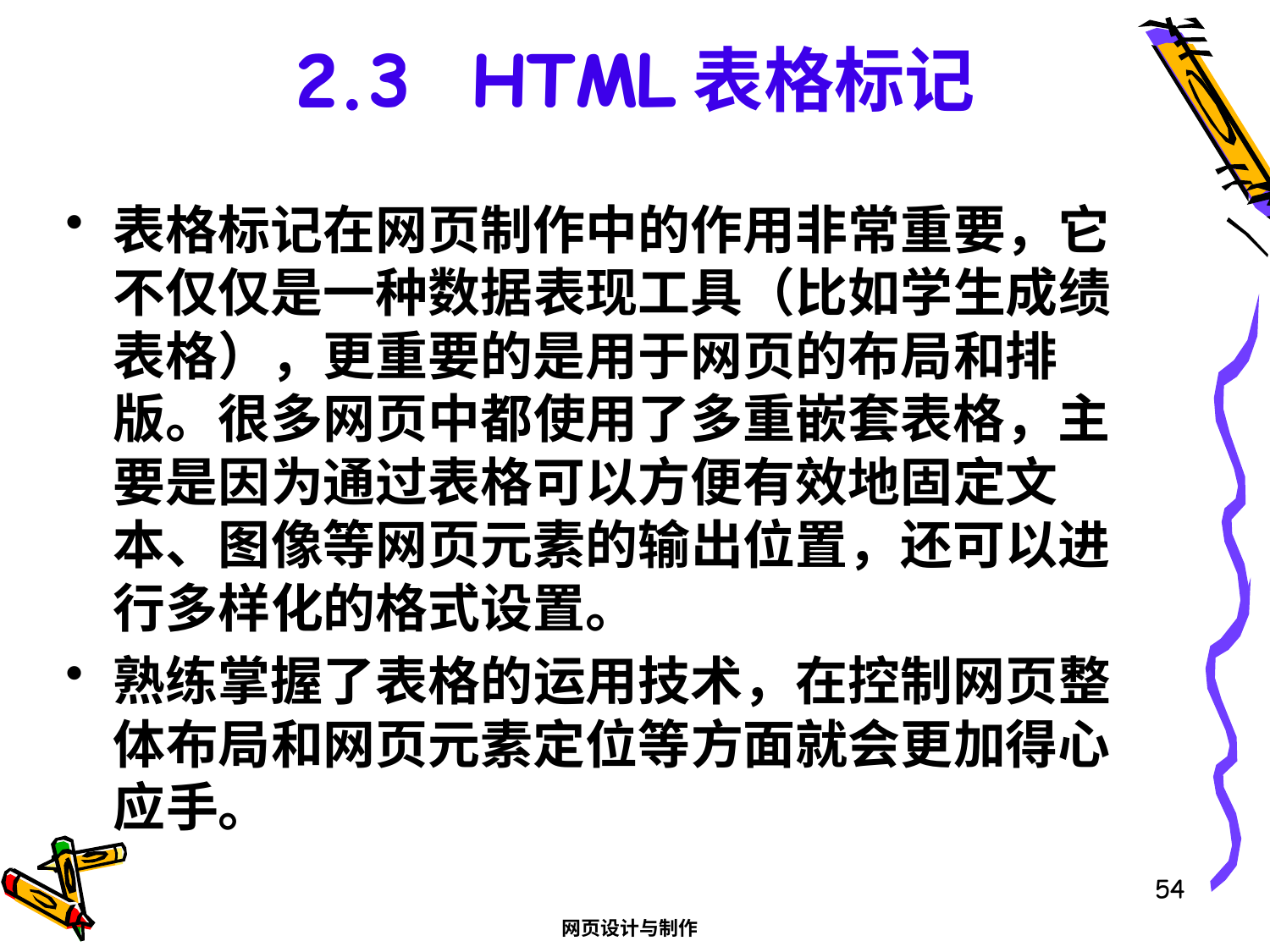

# 2.3  HTML表格标记
表格标记在网页制作中的作用非常重要，它不仅仅是一种数据表现工具（比如学生成绩表格），更重要的是用于网页的布局和排版。很多网页中都使用了多重嵌套表格，主要是因为通过表格可以方便有效地固定文本、图像等网页元素的输出位置，还可以进行多样化的格式设置。
熟练掌握了表格的运用技术，在控制网页整体布局和网页元素定位等方面就会更加得心应手。
54
网页设计与制作